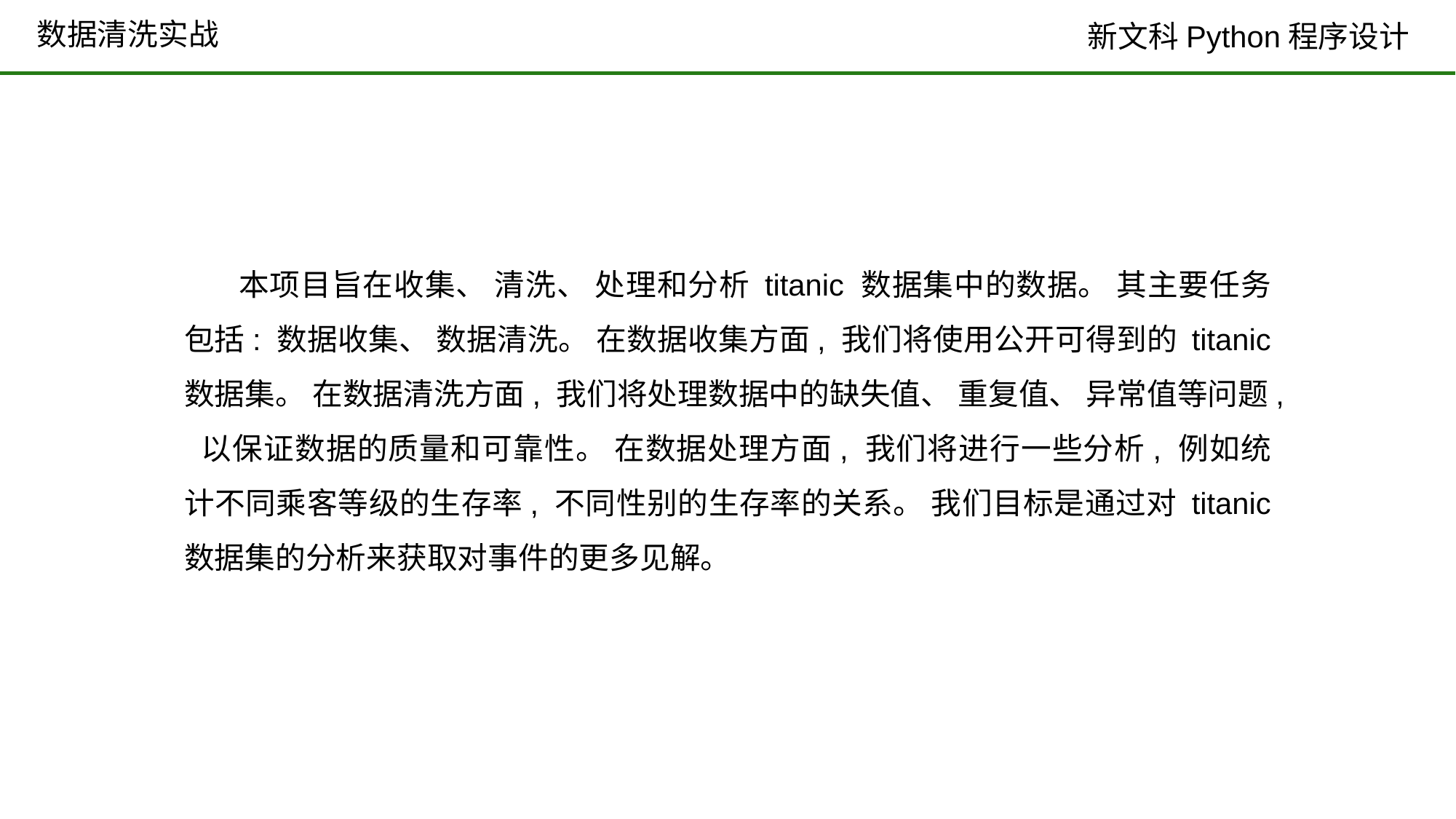

# 数据清洗实战
本项目旨在收集、 清洗、 处理和分析 titanic 数据集中的数据。 其主要任务包括: 数据收集、 数据清洗。 在数据收集方面, 我们将使用公开可得到的 titanic 数据集。 在数据清洗方面, 我们将处理数据中的缺失值、 重复值、 异常值等问题, 以保证数据的质量和可靠性。 在数据处理方面, 我们将进行一些分析, 例如统计不同乘客等级的生存率, 不同性别的生存率的关系。 我们目标是通过对 titanic 数据集的分析来获取对事件的更多见解。